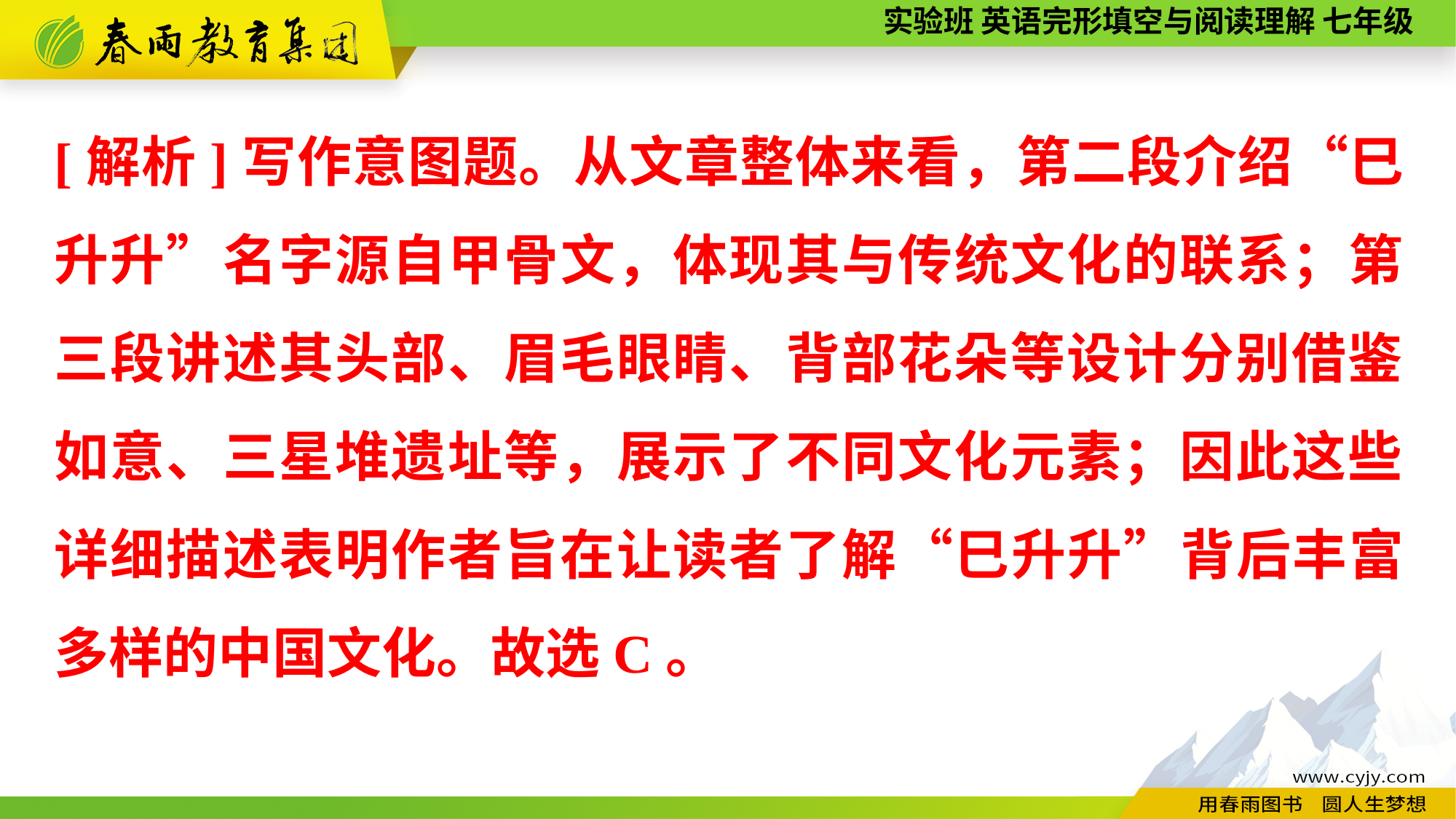

[解析]写作意图题。从文章整体来看，第二段介绍“巳升升”名字源自甲骨文，体现其与传统文化的联系；第三段讲述其头部、眉毛眼睛、背部花朵等设计分别借鉴如意、三星堆遗址等，展示了不同文化元素；因此这些详细描述表明作者旨在让读者了解“巳升升”背后丰富多样的中国文化。故选C。